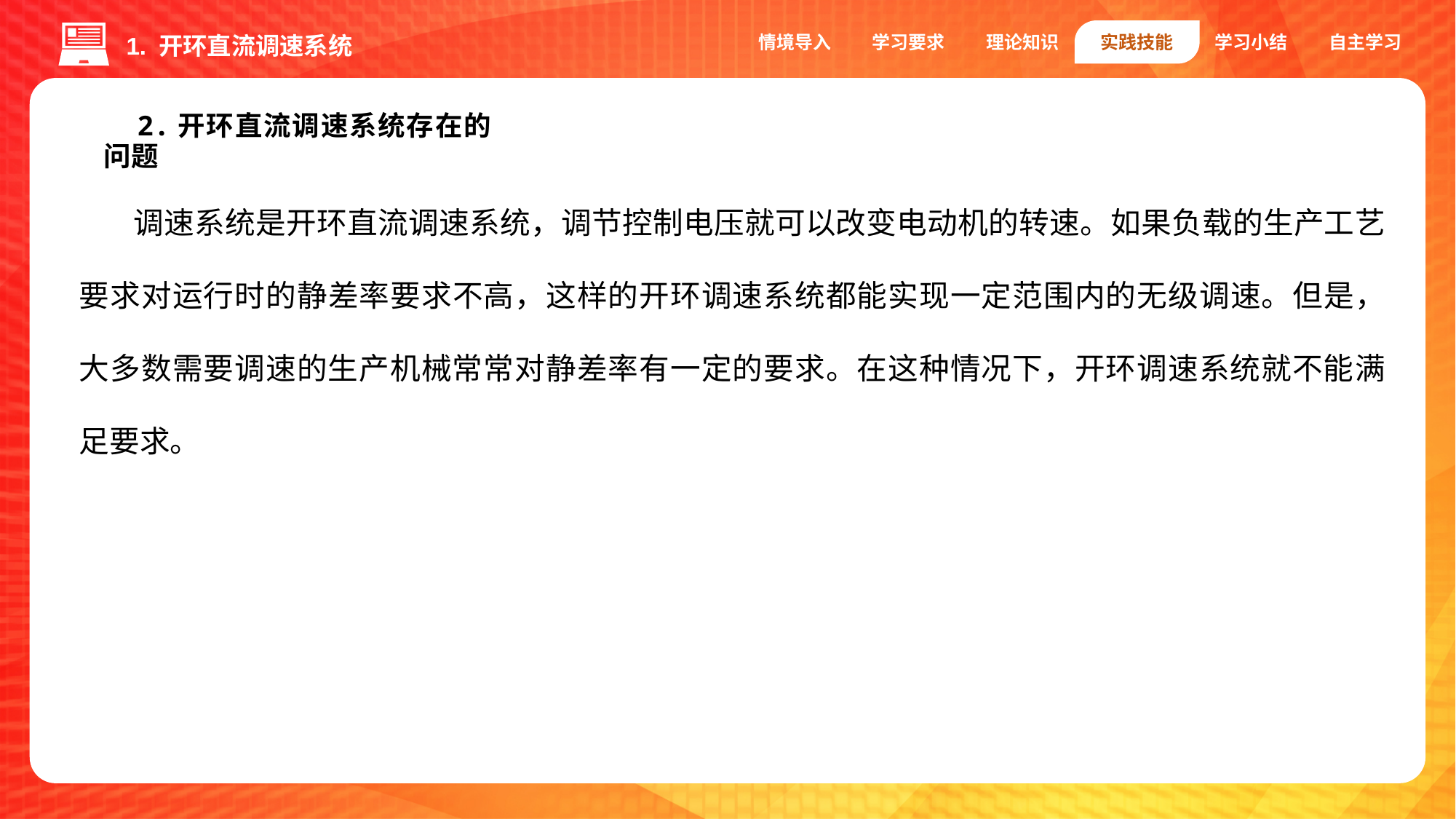

情境导入
学习要求
理论知识
实践技能
学习小结
自主学习

1. 开环直流调速系统
2.开环直流调速系统存在的问题
调速系统是开环直流调速系统，调节控制电压就可以改变电动机的转速。如果负载的生产工艺要求对运行时的静差率要求不高，这样的开环调速系统都能实现一定范围内的无级调速。但是，大多数需要调速的生产机械常常对静差率有一定的要求。在这种情况下，开环调速系统就不能满足要求。

1.编码器